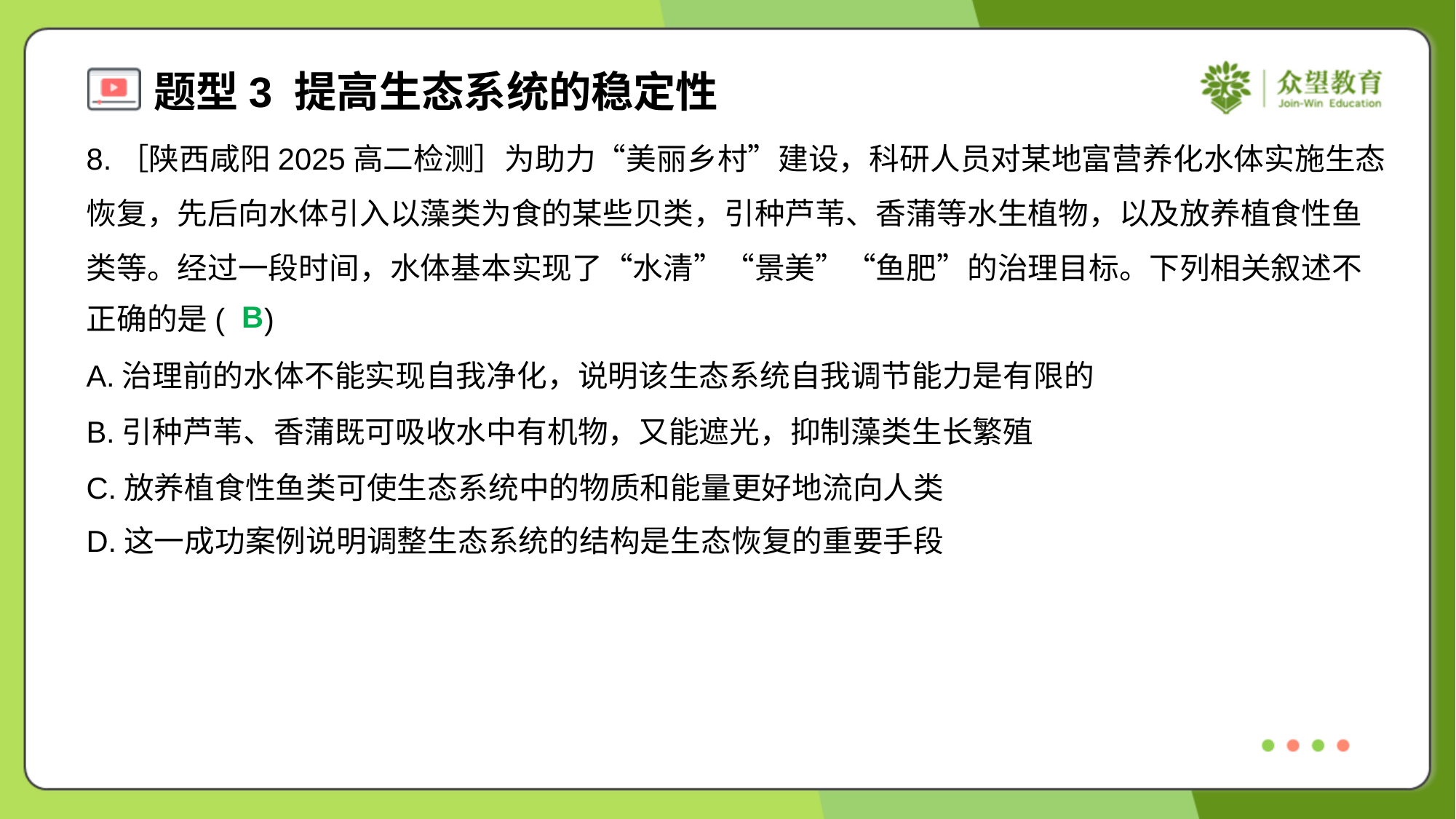

8.［陕西咸阳2025高二检测］为助力“美丽乡村”建设，科研人员对某地富营养化水体实施生态
恢复，先后向水体引入以藻类为食的某些贝类，引种芦苇、香蒲等水生植物，以及放养植食性鱼
类等。经过一段时间，水体基本实现了“水清”“景美”“鱼肥”的治理目标。下列相关叙述不
正确的是(     )
B
A.治理前的水体不能实现自我净化，说明该生态系统自我调节能力是有限的
B.引种芦苇、香蒲既可吸收水中有机物，又能遮光，抑制藻类生长繁殖
C.放养植食性鱼类可使生态系统中的物质和能量更好地流向人类
D.这一成功案例说明调整生态系统的结构是生态恢复的重要手段